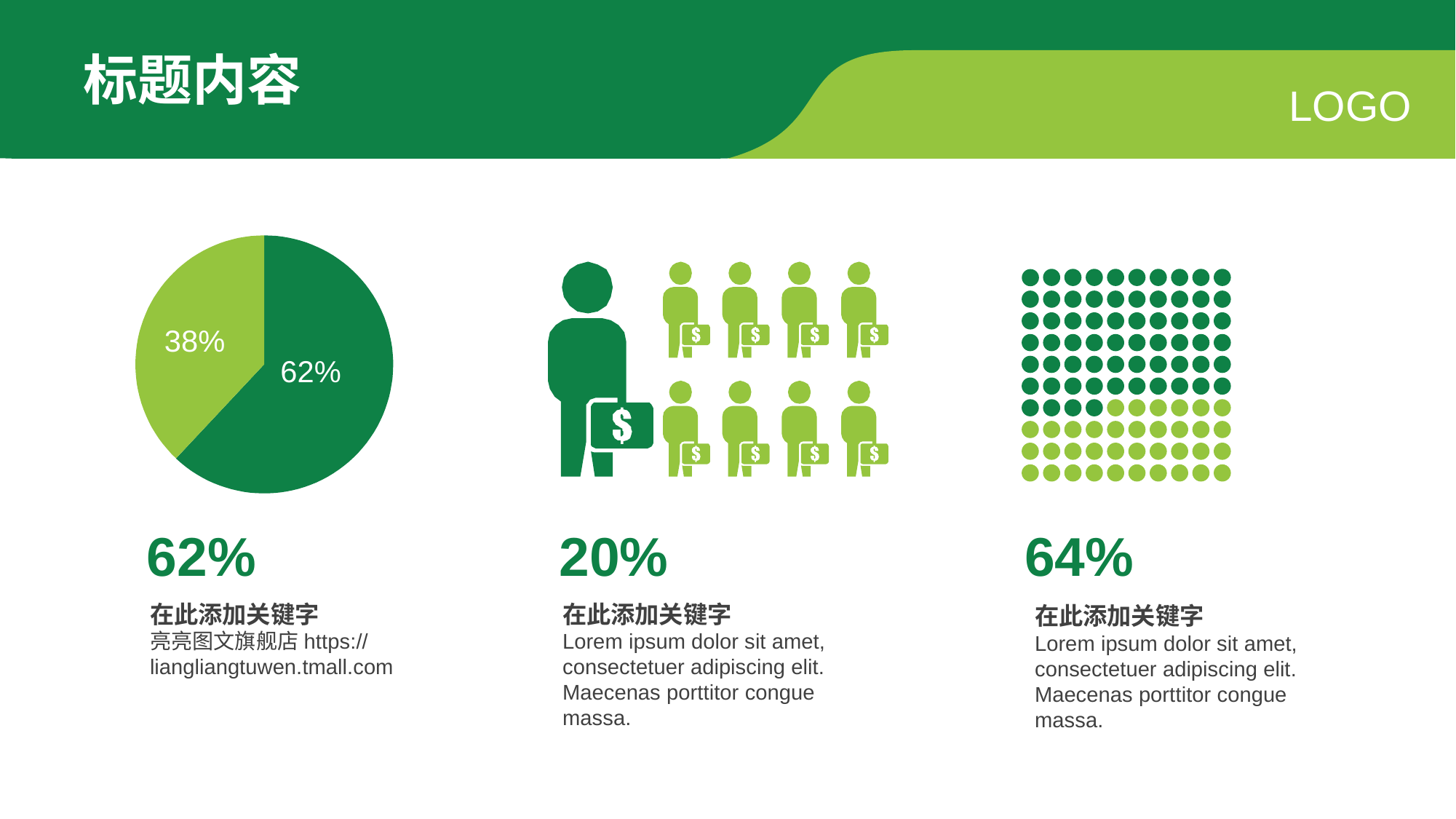

标题内容

LOGO

38%

62%

62%
20%
64%
在此添加关键字
亮亮图文旗舰店https://liangliangtuwen.tmall.com
在此添加关键字
Lorem ipsum dolor sit amet, consectetuer adipiscing elit. Maecenas porttitor congue massa.
在此添加关键字
Lorem ipsum dolor sit amet, consectetuer adipiscing elit. Maecenas porttitor congue massa.